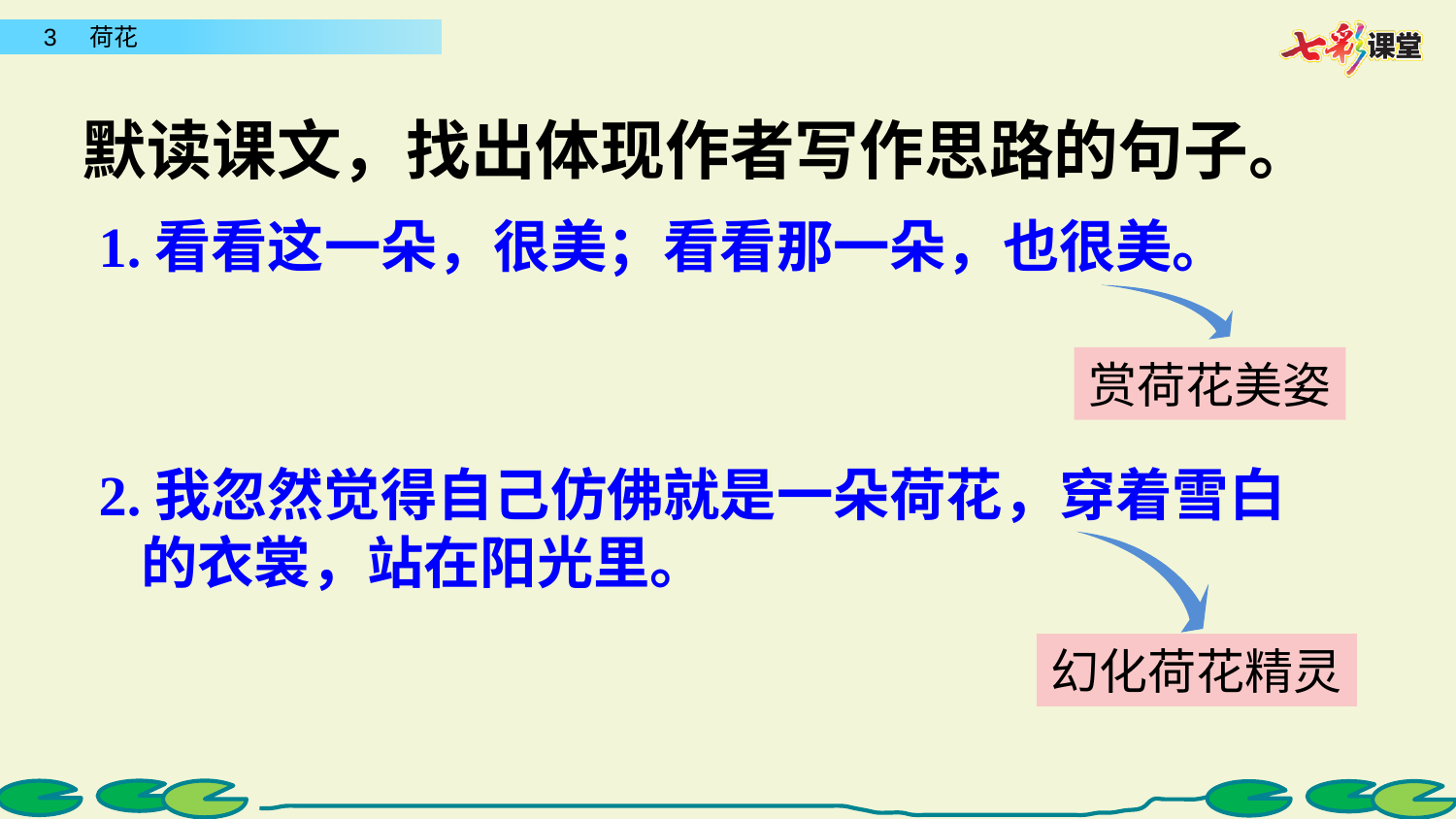

默读课文，找出体现作者写作思路的句子。
1.看看这一朵，很美；看看那一朵，也很美。

赏荷花美姿
2.我忽然觉得自己仿佛就是一朵荷花，穿着雪白的衣裳，站在阳光里。

幻化荷花精灵